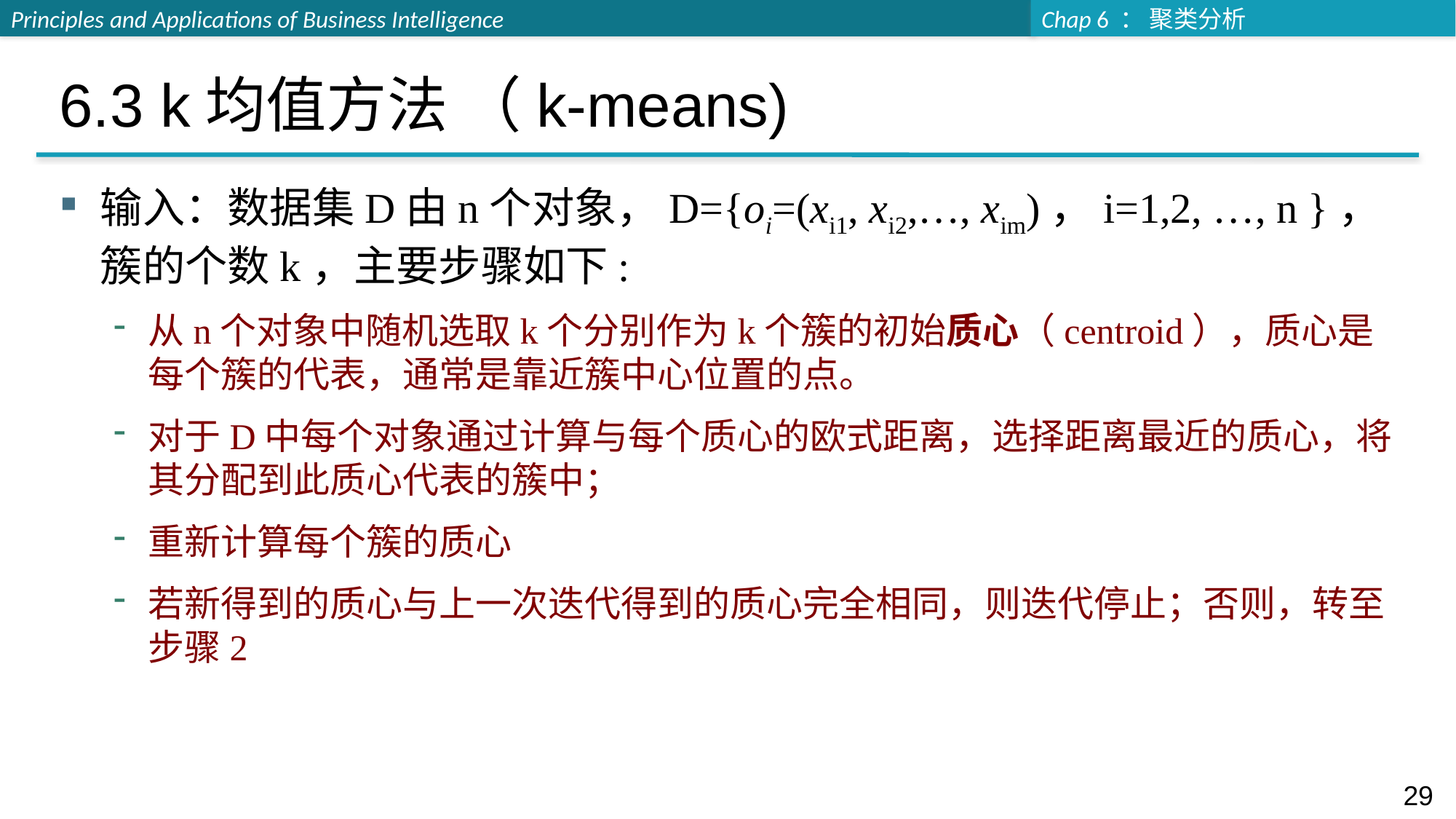

# 6.3 k均值方法 （k-means)
输入：数据集D由n个对象，D={oi=(xi1, xi2,…, xim)，i=1,2, …, n }，簇的个数k，主要步骤如下:
从n个对象中随机选取k个分别作为k个簇的初始质心（centroid），质心是每个簇的代表，通常是靠近簇中心位置的点。
对于D中每个对象通过计算与每个质心的欧式距离，选择距离最近的质心，将其分配到此质心代表的簇中；
重新计算每个簇的质心
若新得到的质心与上一次迭代得到的质心完全相同，则迭代停止；否则，转至步骤2